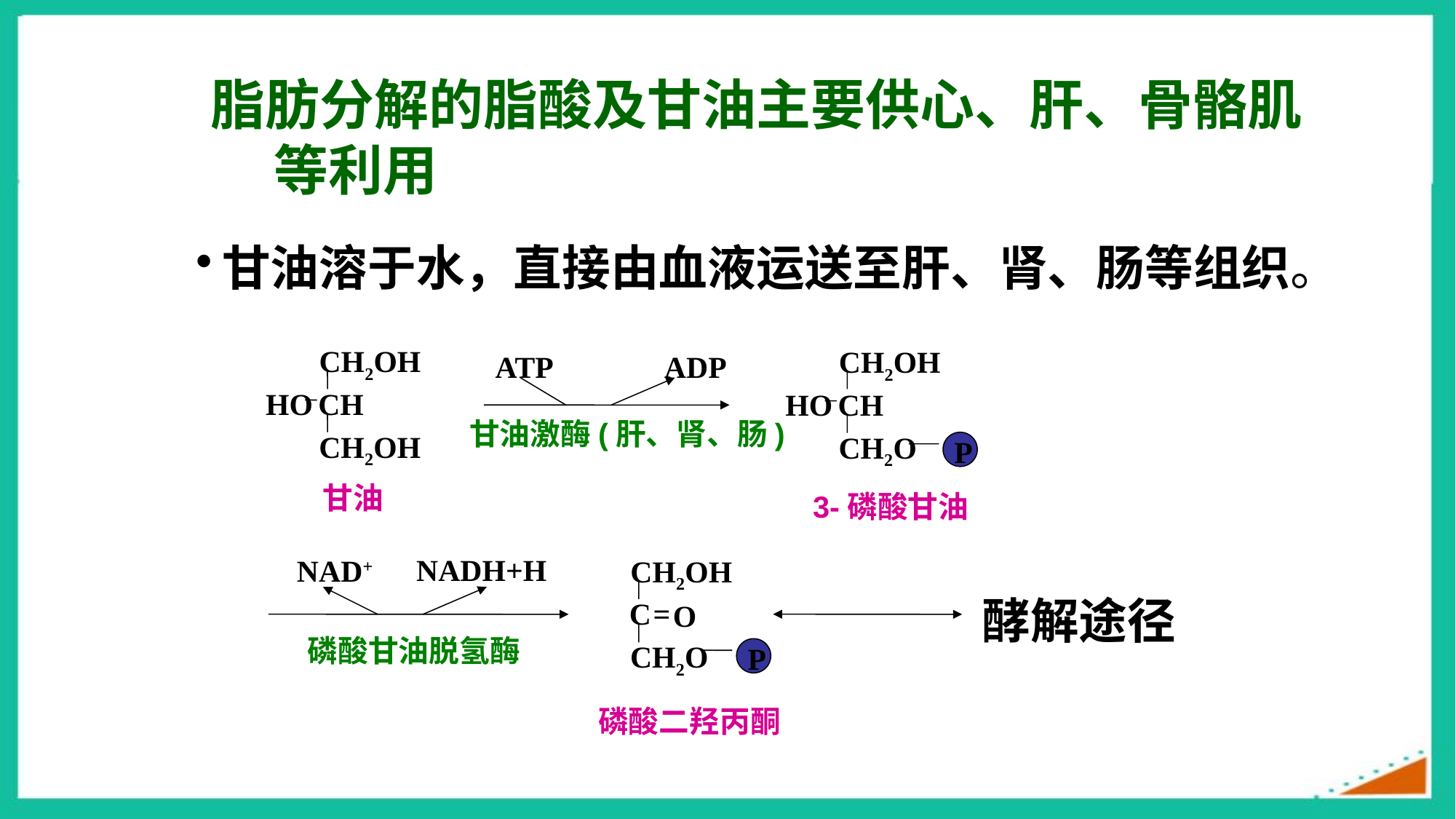

脂肪分解的脂酸及甘油主要供心、肝、骨骼肌等利用
甘油溶于水，直接由血液运送至肝、肾、肠等组织。
CH2OH

HO
CH

CH2OH
甘油
CH2OH

HO
CH

CH2O
P

3-磷酸甘油
ADP
ATP

甘油激酶(肝、肾、肠)
NADH+H
NAD+

磷酸甘油脱氢酶
CH2OH

=
C
O

CH2O
P

磷酸二羟丙酮
酵解途径